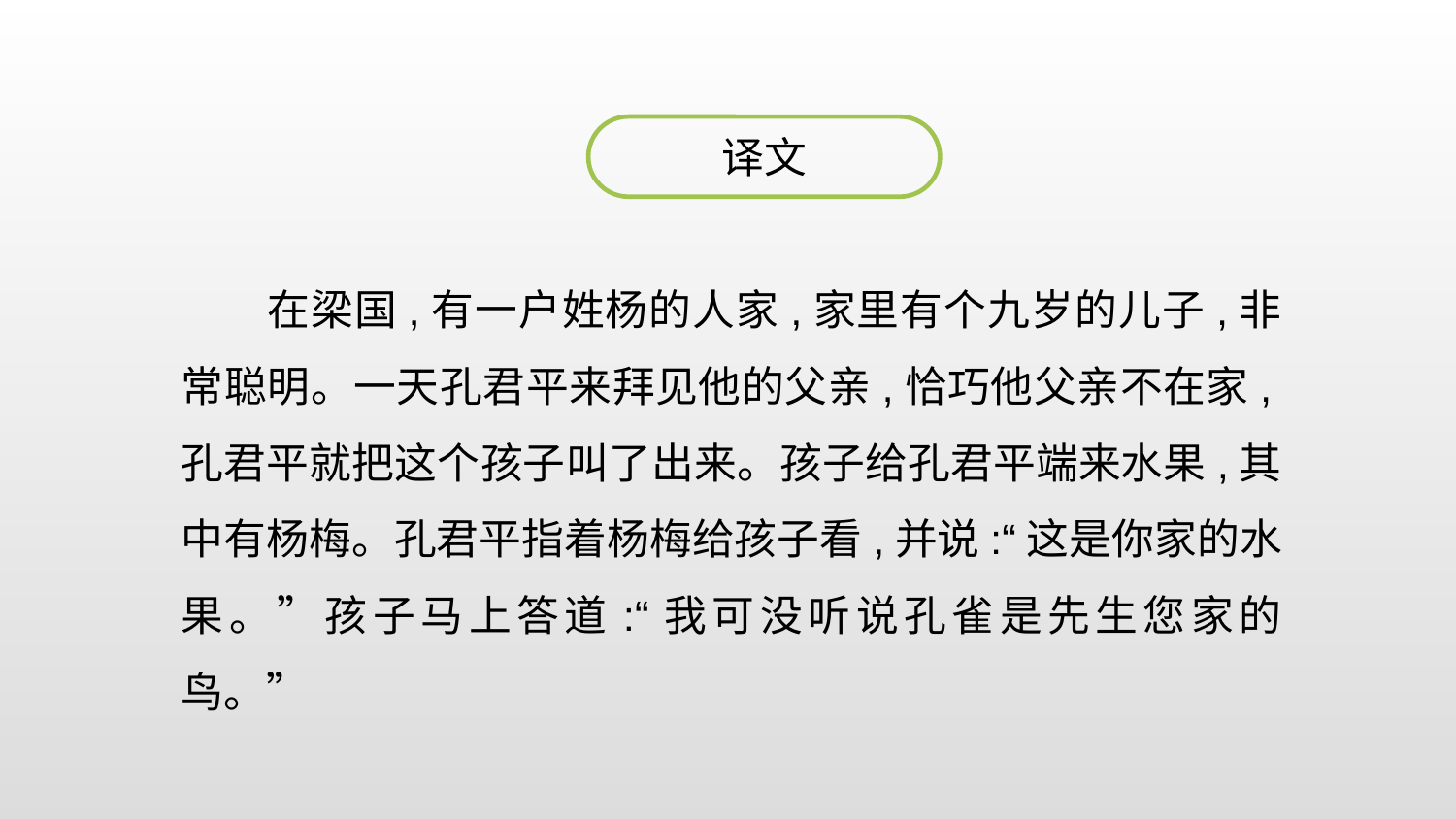

译文
   在梁国,有一户姓杨的人家,家里有个九岁的儿子,非常聪明。一天孔君平来拜见他的父亲,恰巧他父亲不在家,孔君平就把这个孩子叫了出来。孩子给孔君平端来水果,其中有杨梅。孔君平指着杨梅给孩子看,并说:“这是你家的水果。”孩子马上答道:“我可没听说孔雀是先生您家的鸟。”